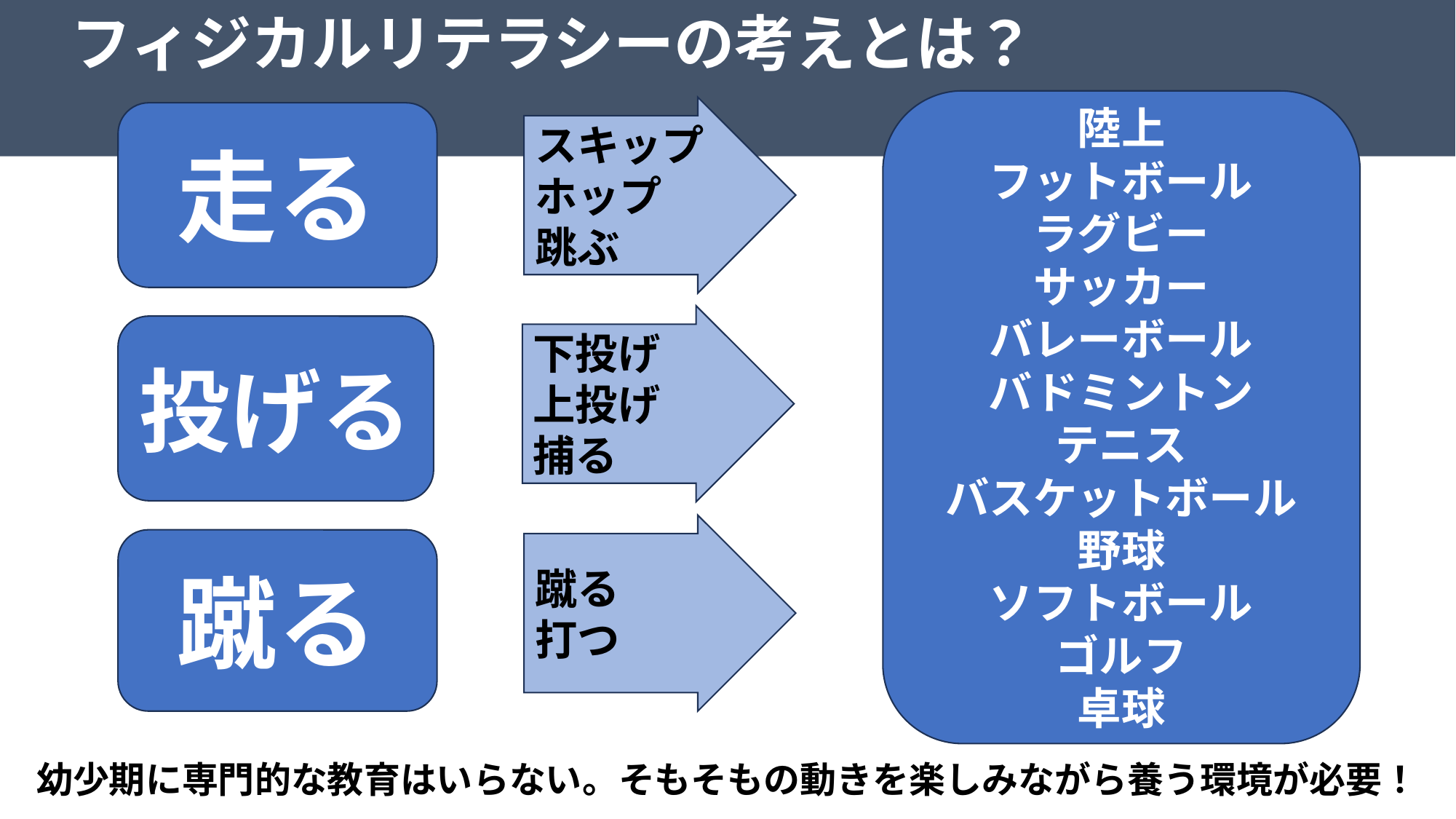

フィジカルリテラシーの考えとは？
陸上
フットボール
ラグビー
サッカー
バレーボール
バドミントン
テニス
バスケットボール
野球
ソフトボール
ゴルフ
卓球
スキップ
ホップ
跳ぶ
走る
下投げ
上投げ
捕る
投げる
蹴る
打つ
蹴る
幼少期に専門的な教育はいらない。そもそもの動きを楽しみながら養う環境が必要！